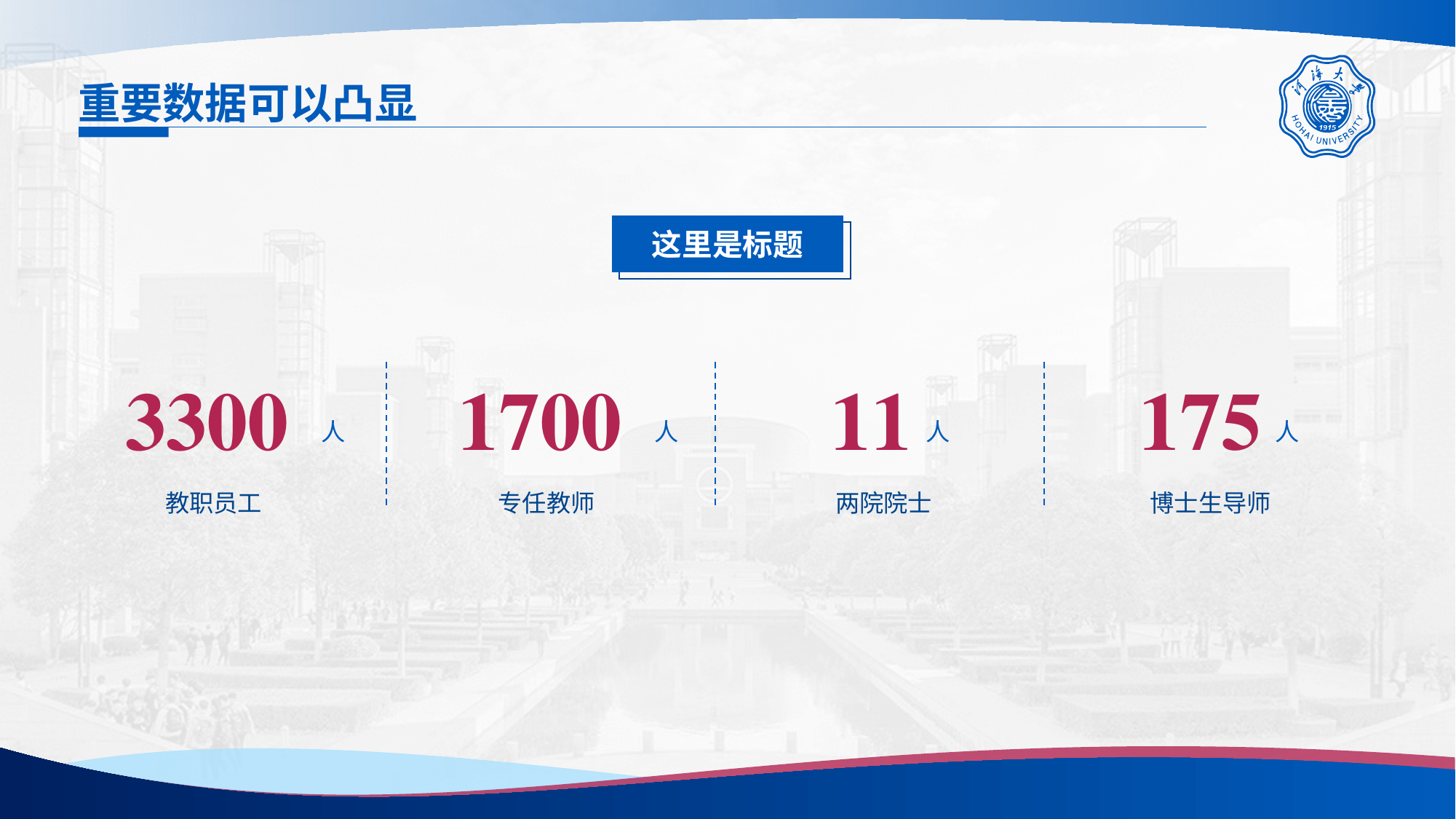

# 重要数据可以凸显
这里是标题

3300
1700
11
175
人
人
人
人
教职员工
专任教师
两院院士
博士生导师